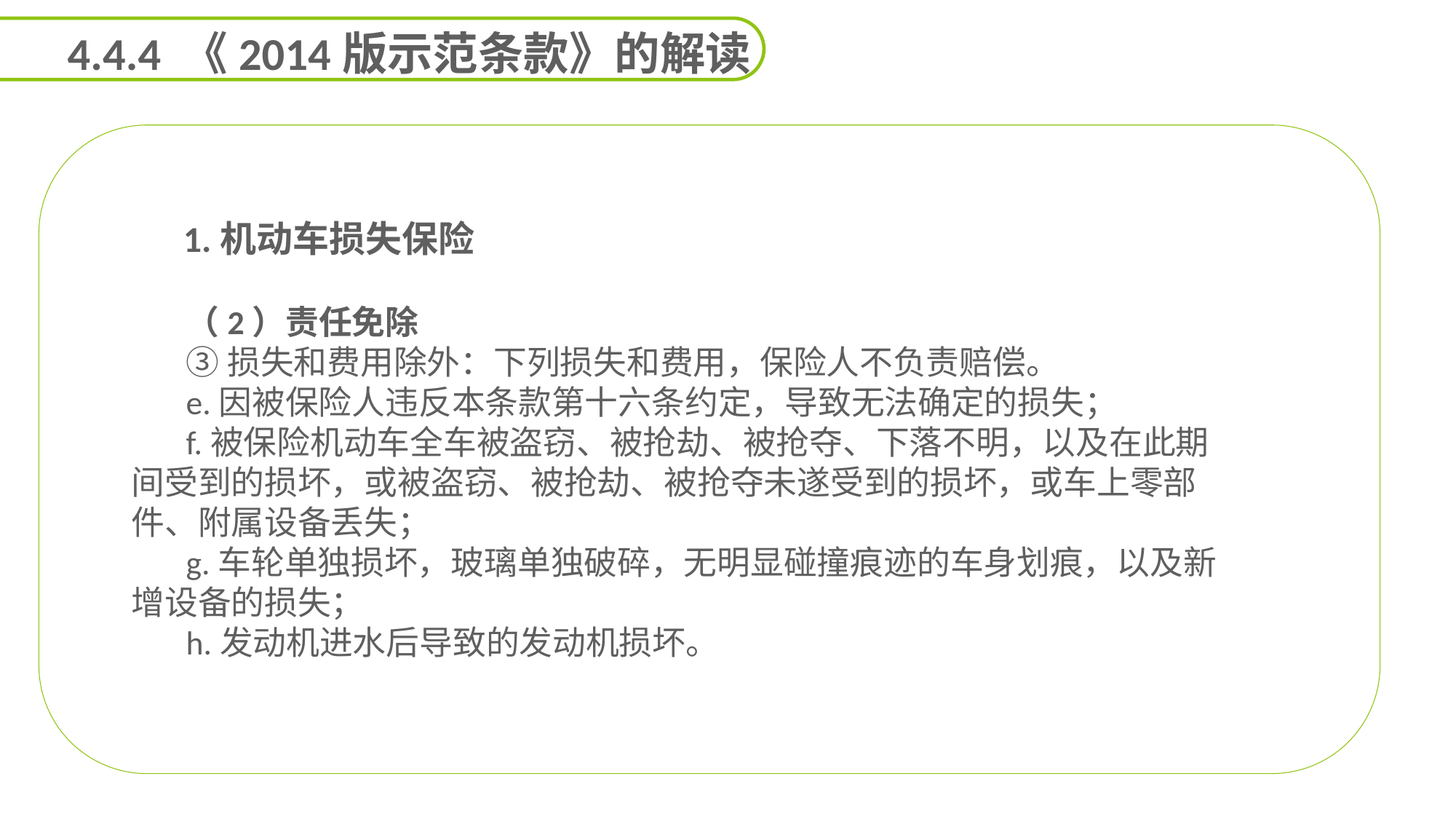

4.4.4 《2014版示范条款》的解读

     1.机动车损失保险

（2）责任免除
③损失和费用除外：下列损失和费用，保险人不负责赔偿。
e.因被保险人违反本条款第十六条约定，导致无法确定的损失；
f.被保险机动车全车被盗窃、被抢劫、被抢夺、下落不明，以及在此期间受到的损坏，或被盗窃、被抢劫、被抢夺未遂受到的损坏，或车上零部件、附属设备丢失；
g.车轮单独损坏，玻璃单独破碎，无明显碰撞痕迹的车身划痕，以及新增设备的损失；
h.发动机进水后导致的发动机损坏。
能力
目标
延迟符